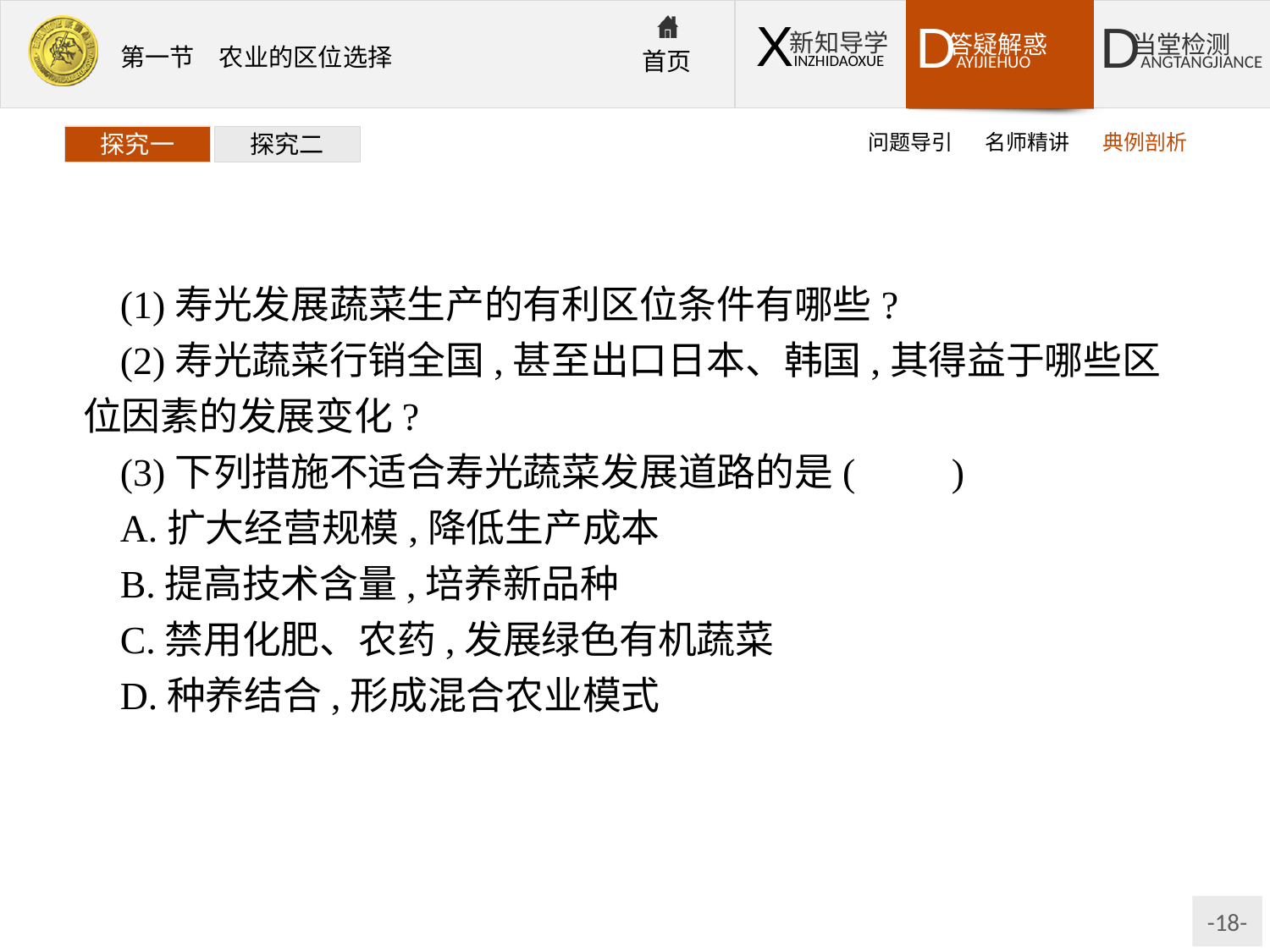

问题导引
名师精讲
典例剖析
探究一
探究二
(1)寿光发展蔬菜生产的有利区位条件有哪些?
(2)寿光蔬菜行销全国,甚至出口日本、韩国,其得益于哪些区位因素的发展变化?
(3)下列措施不适合寿光蔬菜发展道路的是(　　)
A.扩大经营规模,降低生产成本
B.提高技术含量,培养新品种
C.禁用化肥、农药,发展绿色有机蔬菜
D.种养结合,形成混合农业模式